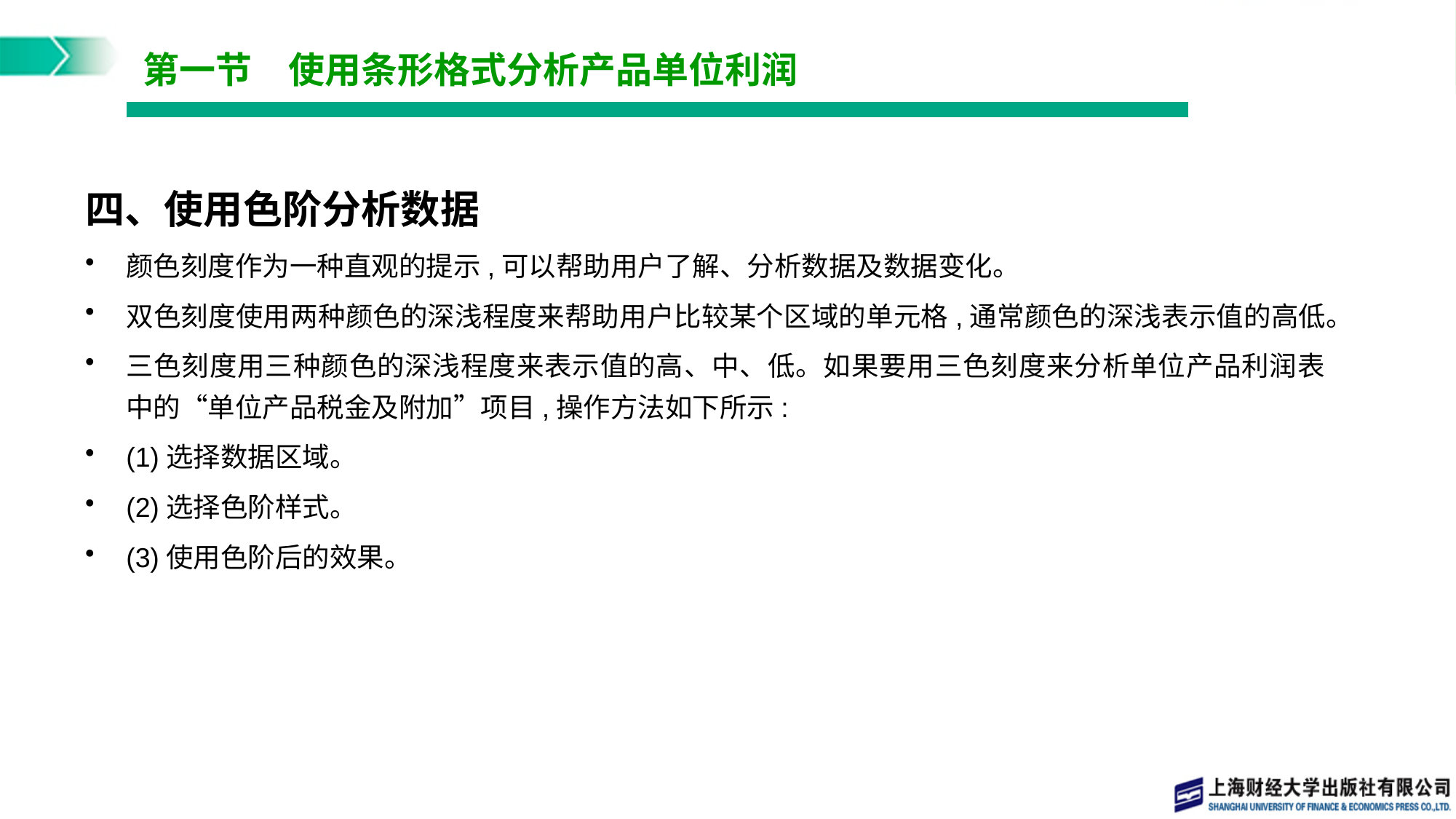

# 第一节　使用条形格式分析产品单位利润
四、使用色阶分析数据
颜色刻度作为一种直观的提示,可以帮助用户了解、分析数据及数据变化。
双色刻度使用两种颜色的深浅程度来帮助用户比较某个区域的单元格,通常颜色的深浅表示值的高低。
三色刻度用三种颜色的深浅程度来表示值的高、中、低。如果要用三色刻度来分析单位产品利润表中的“单位产品税金及附加”项目,操作方法如下所示:
(1)选择数据区域。
(2)选择色阶样式。
(3)使用色阶后的效果。